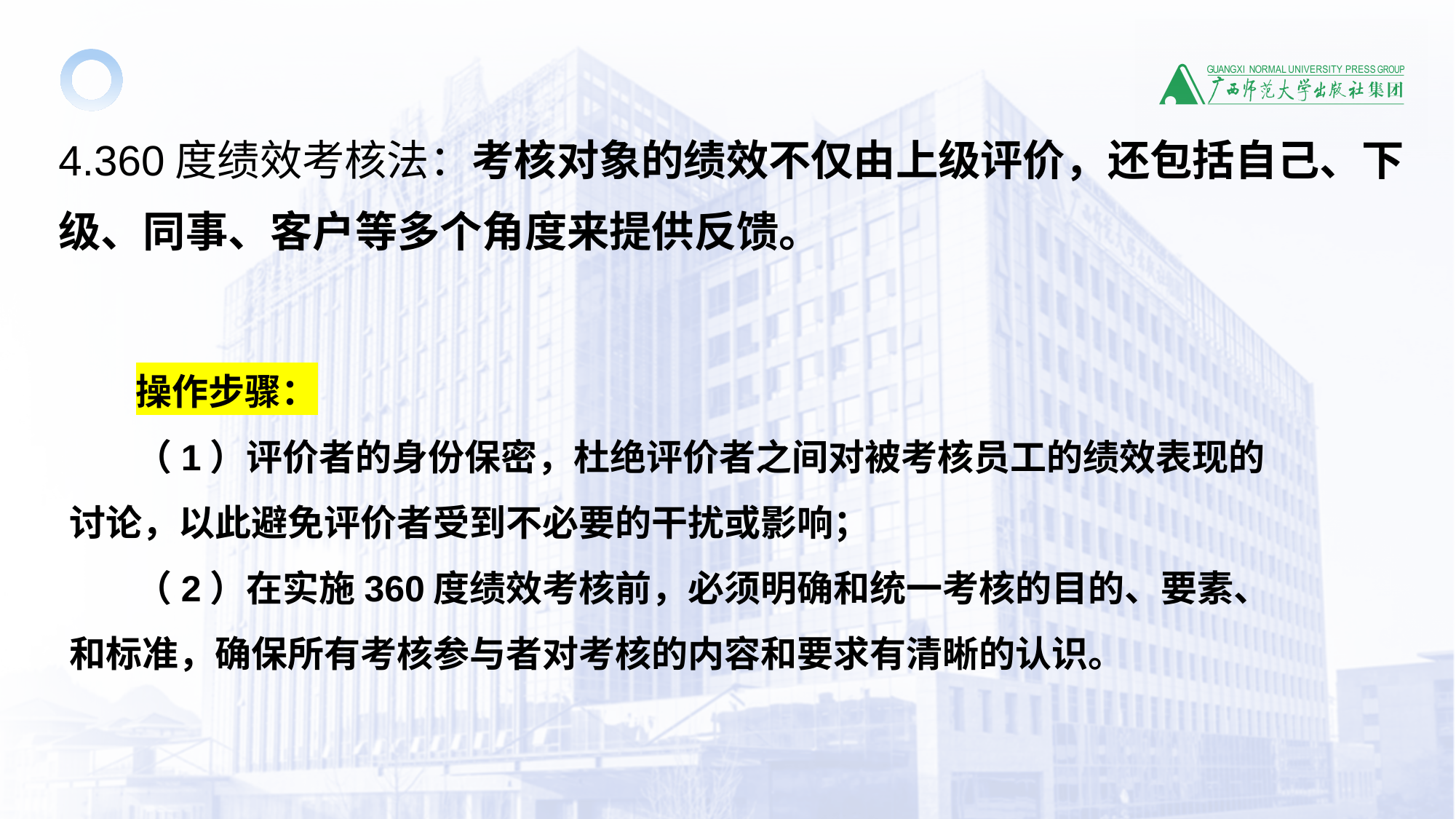

4.360度绩效考核法：考核对象的绩效不仅由上级评价，还包括自己、下级、同事、客户等多个角度来提供反馈。
操作步骤：
（1）评价者的身份保密，杜绝评价者之间对被考核员工的绩效表现的讨论，以此避免评价者受到不必要的干扰或影响；
（2）在实施360度绩效考核前，必须明确和统一考核的目的、要素、和标准，确保所有考核参与者对考核的内容和要求有清晰的认识。